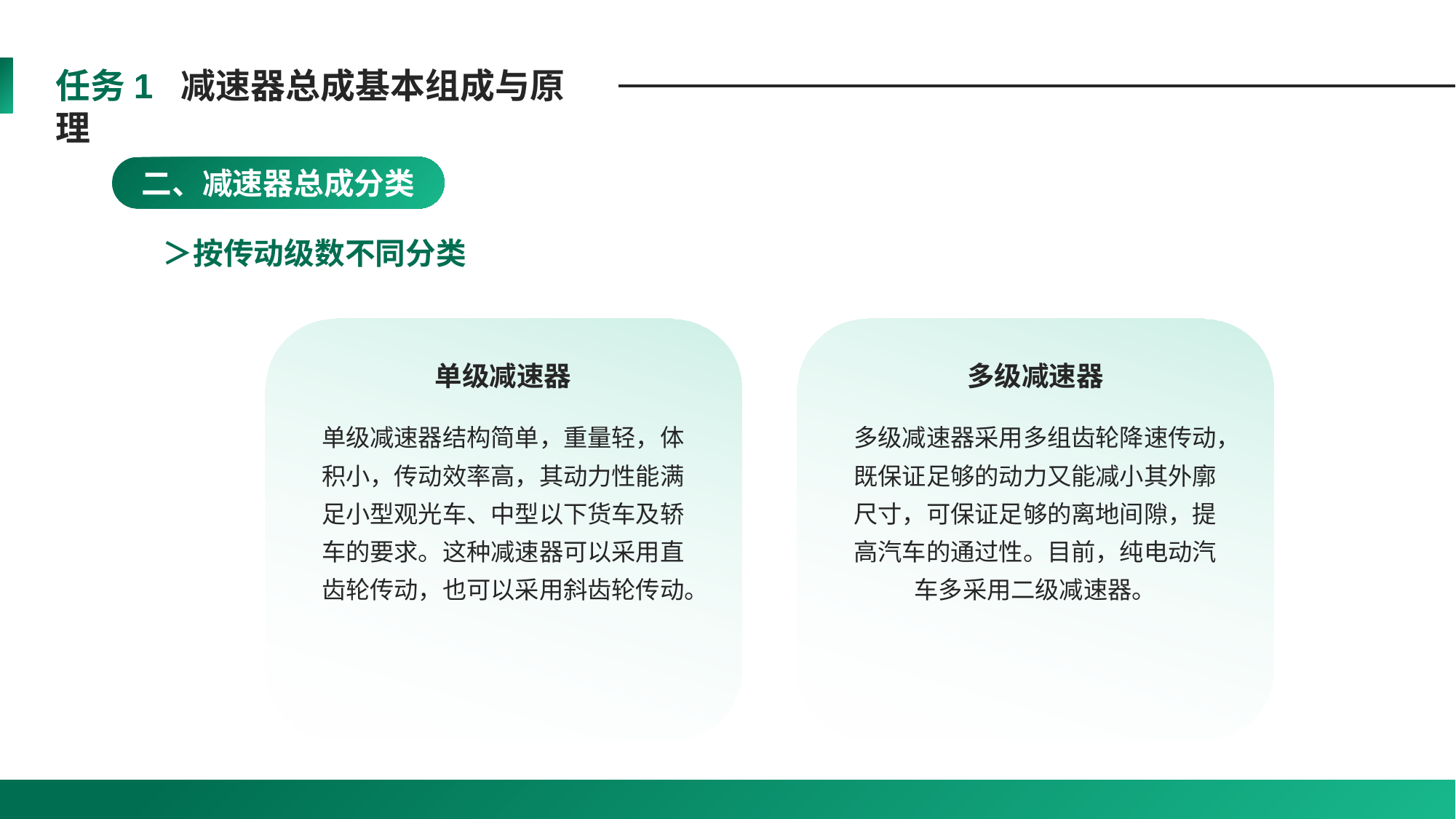

任务1  减速器总成基本组成与原理
二、减速器总成分类
＞按传动级数不同分类

单级减速器
多级减速器
单级减速器结构简单，重量轻，体积小，传动效率高，其动力性能满足小型观光车、中型以下货车及轿车的要求。这种减速器可以采用直齿轮传动，也可以采用斜齿轮传动。
多级减速器采用多组齿轮降速传动，既保证足够的动力又能减小其外廓尺寸，可保证足够的离地间隙，提高汽车的通过性。目前，纯电动汽车多采用二级减速器。